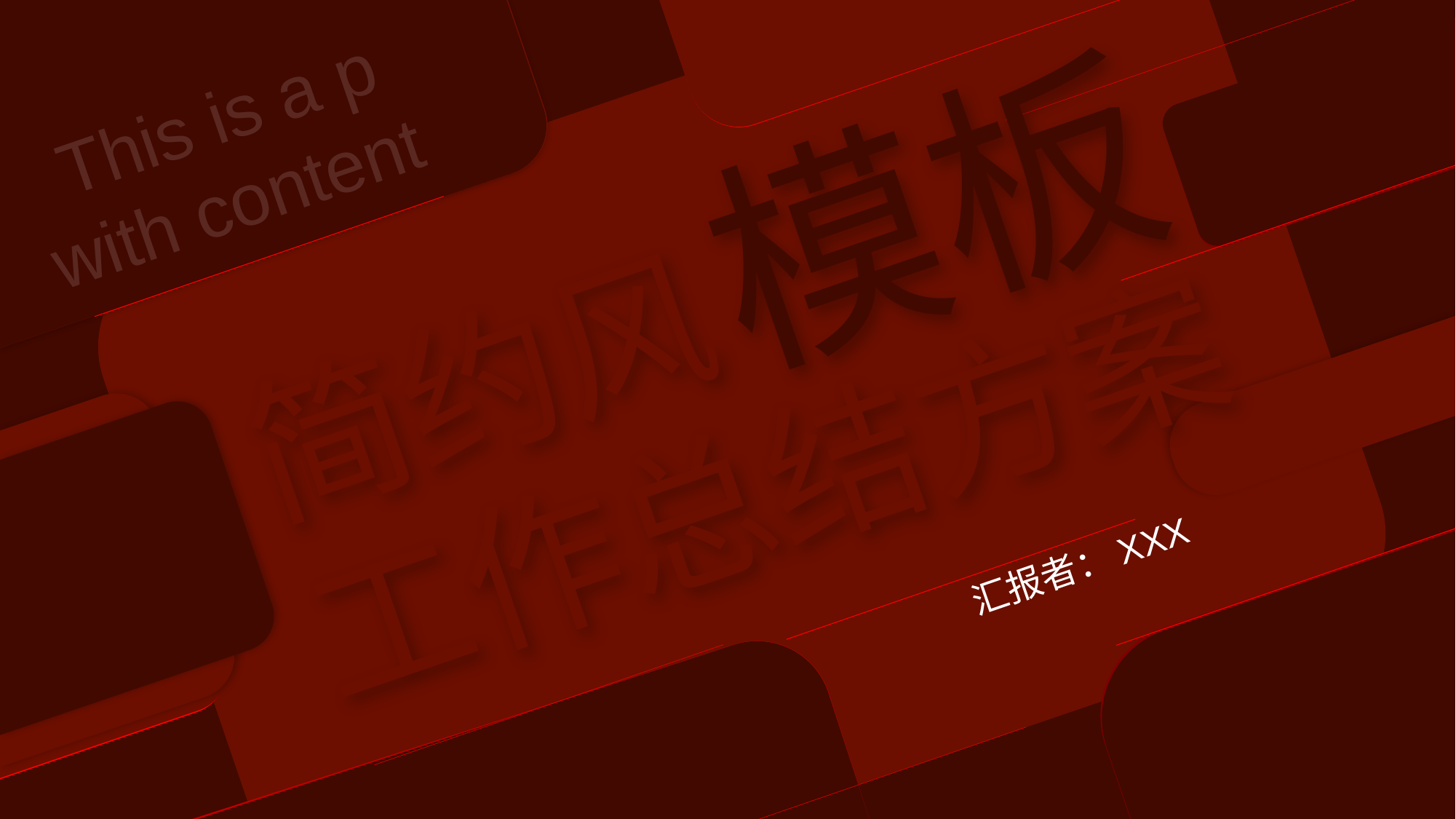

模板
This is a p
with content
简约风
工作总结方案

汇报者：XXX